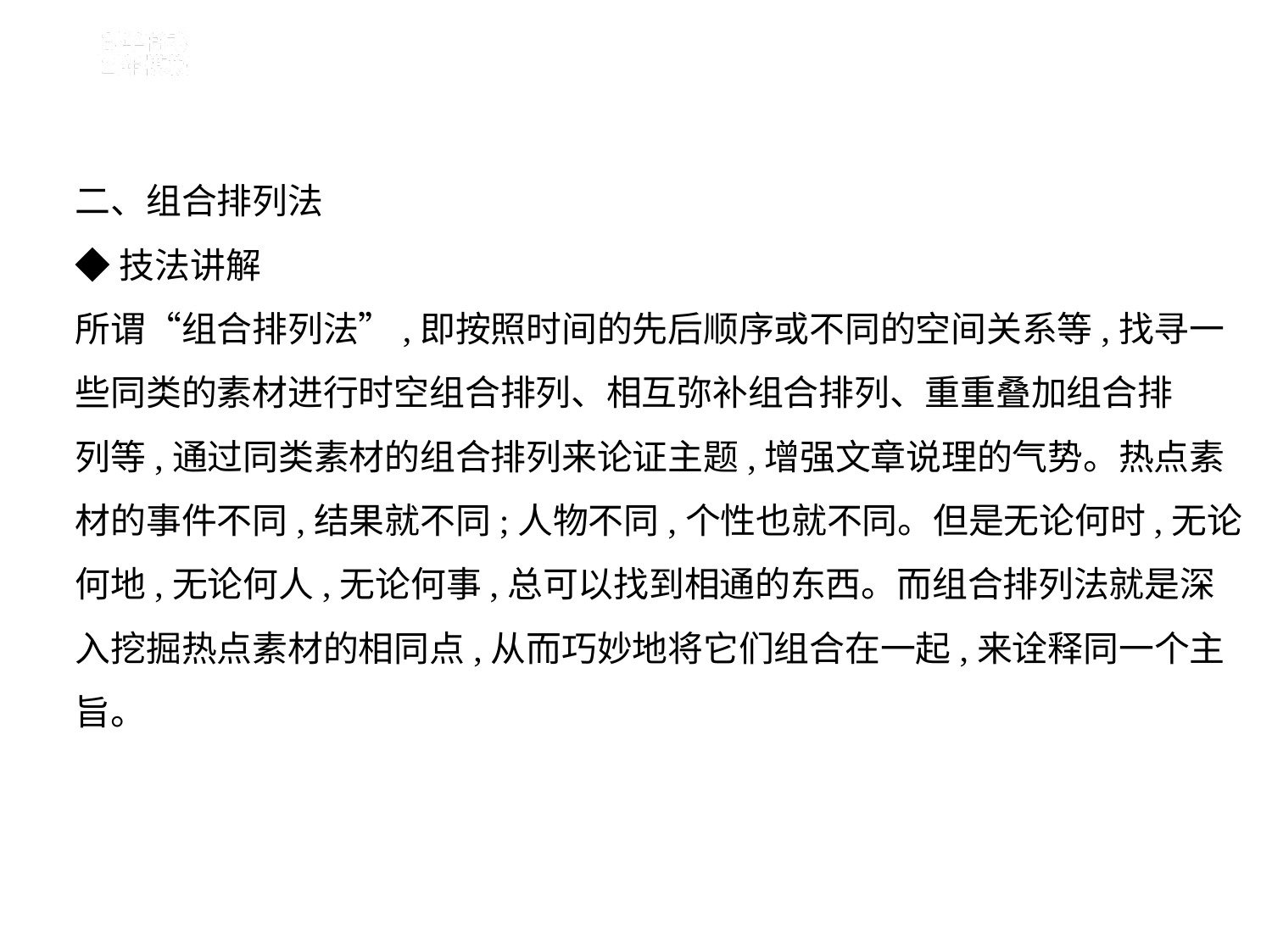

二、组合排列法
◆技法讲解
所谓“组合排列法”,即按照时间的先后顺序或不同的空间关系等,找寻一
些同类的素材进行时空组合排列、相互弥补组合排列、重重叠加组合排
列等,通过同类素材的组合排列来论证主题,增强文章说理的气势。热点素
材的事件不同,结果就不同;人物不同,个性也就不同。但是无论何时,无论
何地,无论何人,无论何事,总可以找到相通的东西。而组合排列法就是深
入挖掘热点素材的相同点,从而巧妙地将它们组合在一起,来诠释同一个主
旨。